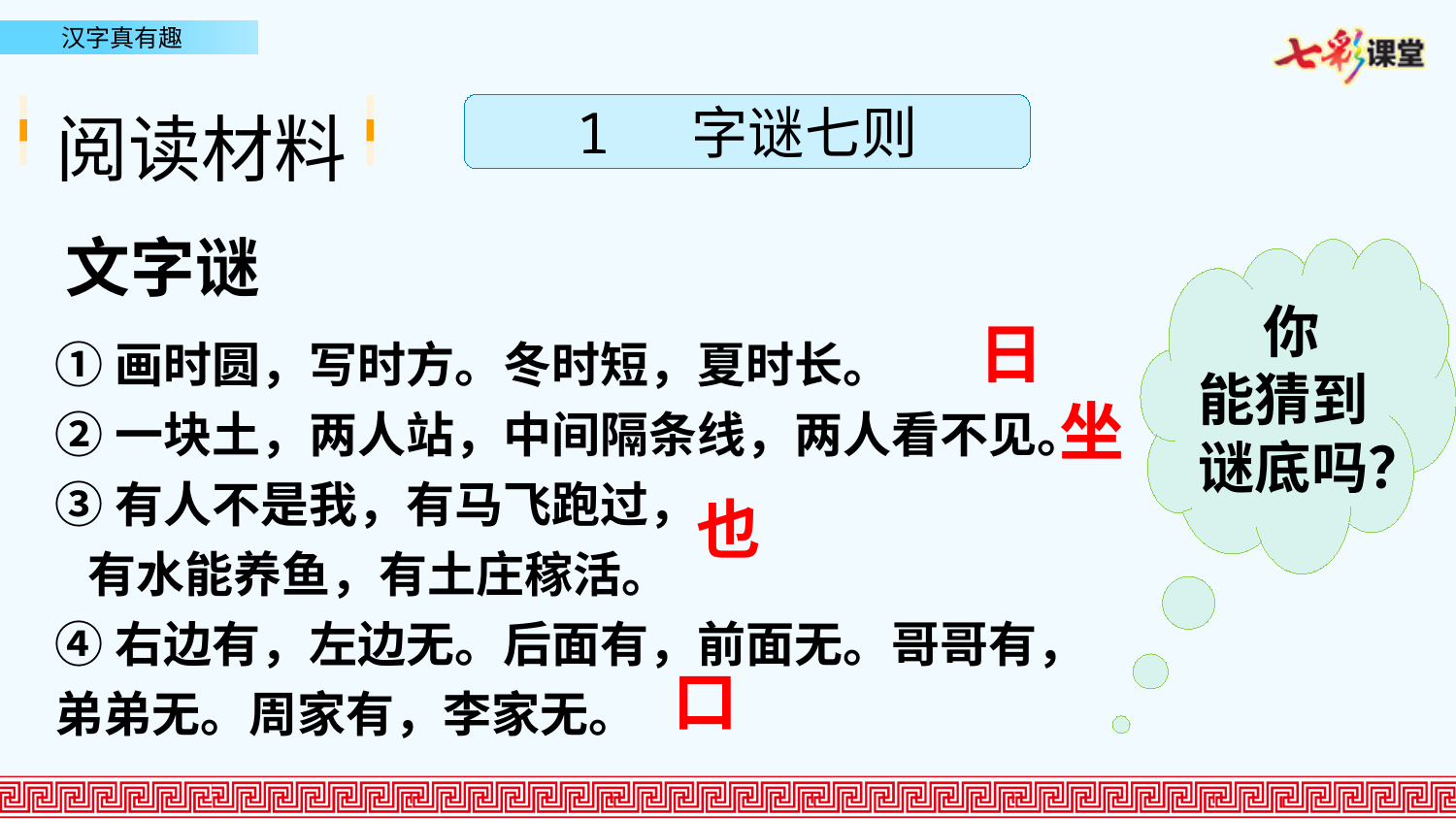

阅读材料

1  字谜七则
文字谜
    你能猜到谜底吗？
日
①画时圆，写时方。冬时短，夏时长。
②一块土，两人站，中间隔条线，两人看不见。
③有人不是我，有马飞跑过，
  有水能养鱼，有土庄稼活。
④右边有，左边无。后面有，前面无。哥哥有，弟弟无。周家有，李家无。
坐
也
口